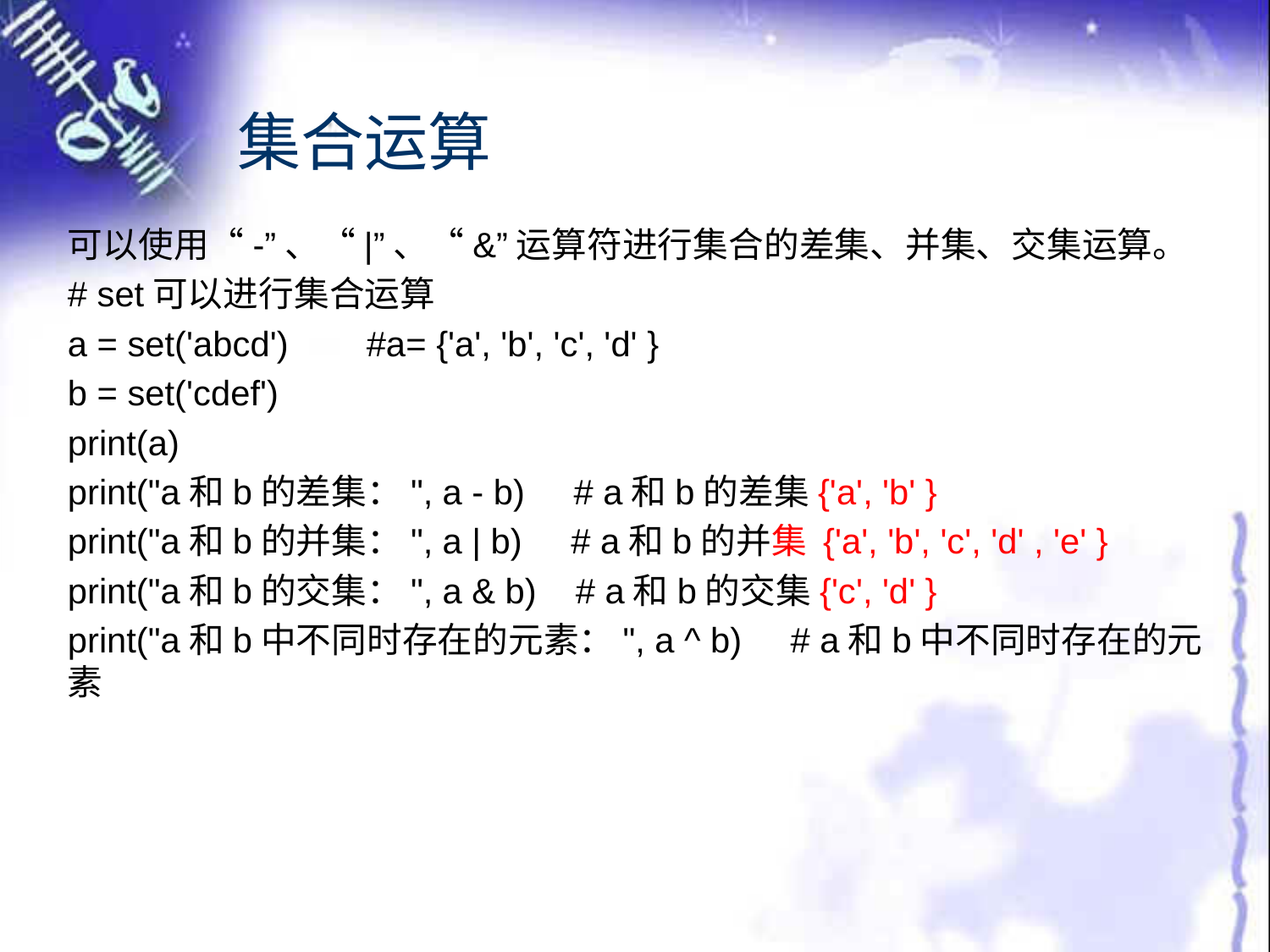

# 集合运算
可以使用“-”、“|”、“&”运算符进行集合的差集、并集、交集运算。
# set可以进行集合运算
a = set('abcd')        #a= {'a', 'b', 'c', 'd' }
b = set('cdef')
print(a)
print("a和b的差集：", a - b)     # a和b的差集{'a', 'b' }
print("a和b的并集：", a | b)     # a和b的并集 {'a', 'b', 'c', 'd' , 'e' }
print("a和b的交集：", a & b)    # a和b的交集{'c', 'd' }
print("a和b中不同时存在的元素：", a ^ b)     # a和b中不同时存在的元素

17